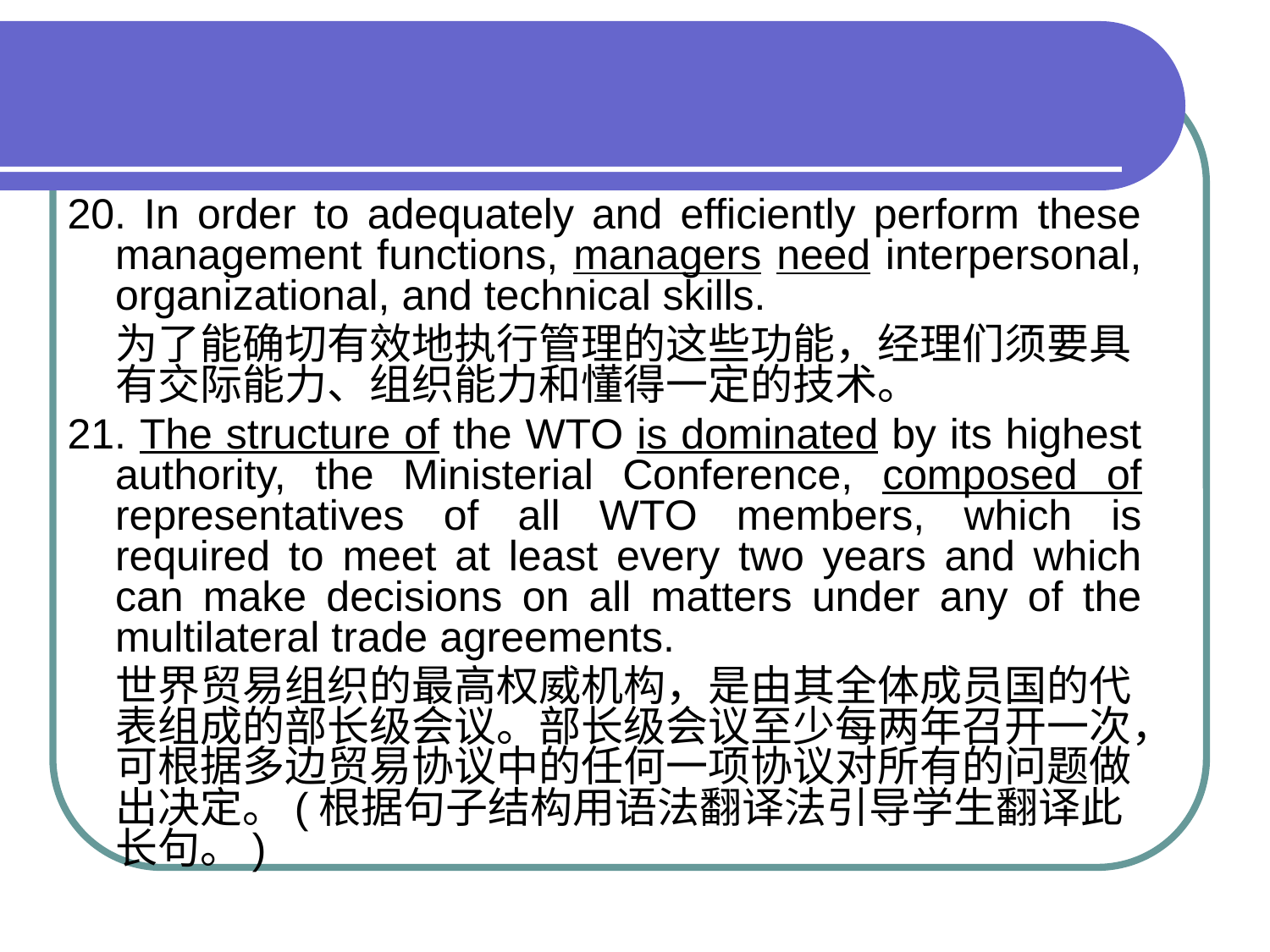

20. In order to adequately and efficiently perform these management functions, managers need interpersonal, organizational, and technical skills.
    为了能确切有效地执行管理的这些功能，经理们须要具有交际能力、组织能力和懂得一定的技术。
21. The structure of the WTO is dominated by its highest authority, the Ministerial Conference, composed of representatives of all WTO members, which is required to meet at least every two years and which can make decisions on all matters under any of the multilateral trade agreements.
    世界贸易组织的最高权威机构，是由其全体成员国的代表组成的部长级会议。部长级会议至少每两年召开一次，可根据多边贸易协议中的任何一项协议对所有的问题做出决定。(根据句子结构用语法翻译法引导学生翻译此长句。)